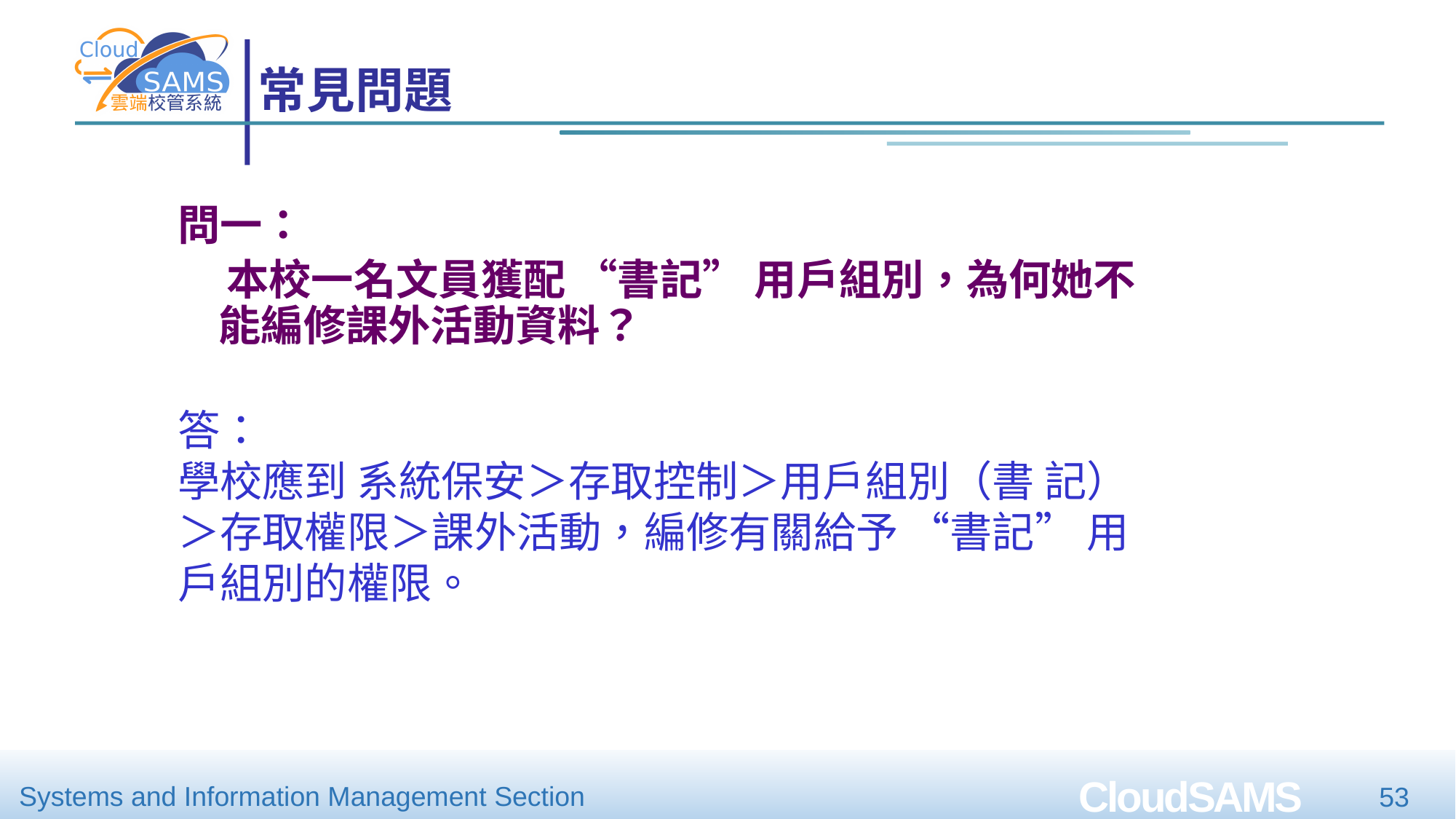

# 常見問題
問一：
    本校一名文員獲配 “書記” 用戶組別，為何她不能編修課外活動資料？
答：
學校應到 系統保安＞存取控制＞用戶組別（書 記）＞存取權限＞課外活動，編修有關給予 “書記” 用戶組別的權限。
53